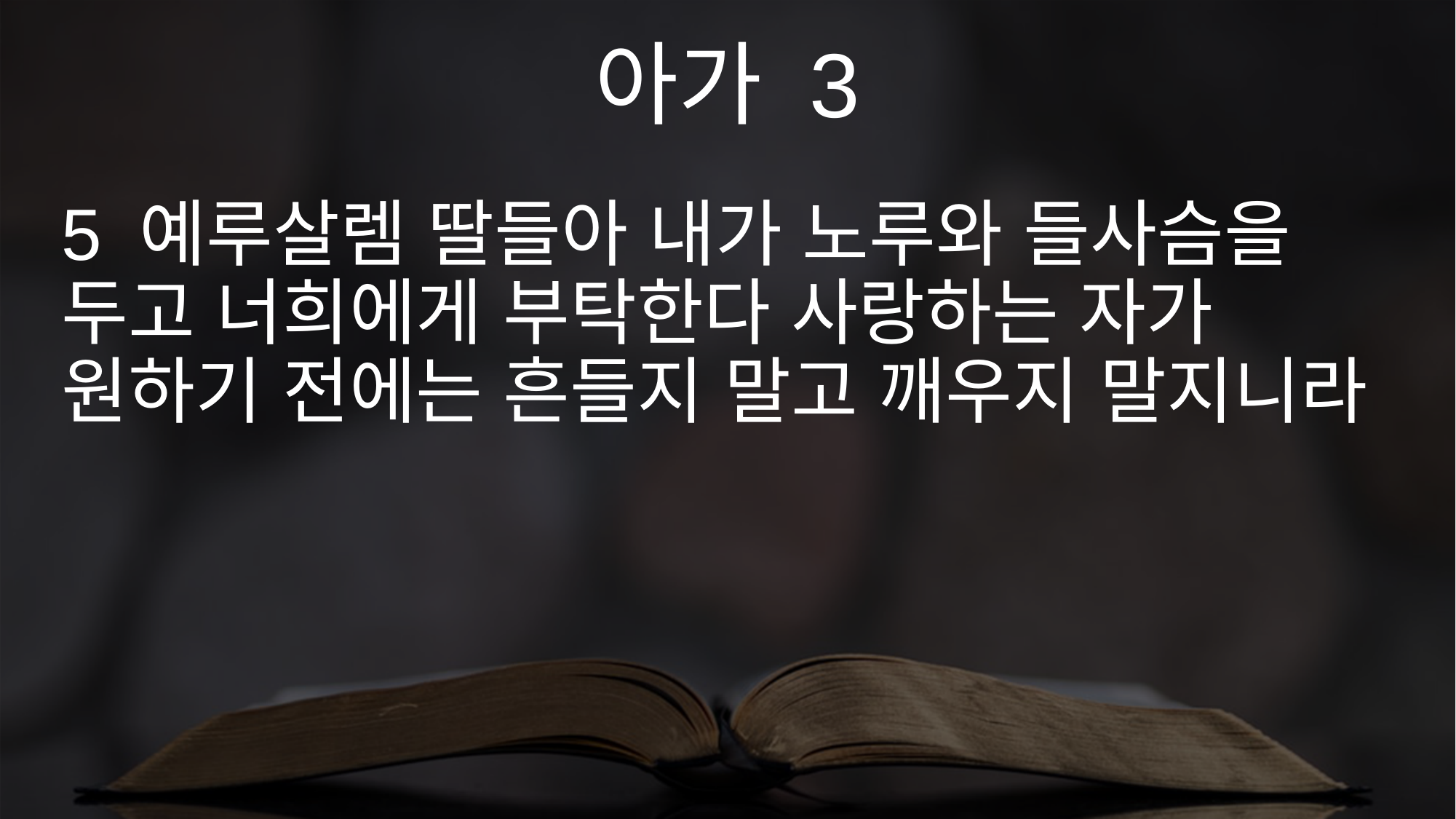

아가 3
5 예루살렘 딸들아 내가 노루와 들사슴을 두고 너희에게 부탁한다 사랑하는 자가 원하기 전에는 흔들지 말고 깨우지 말지니라